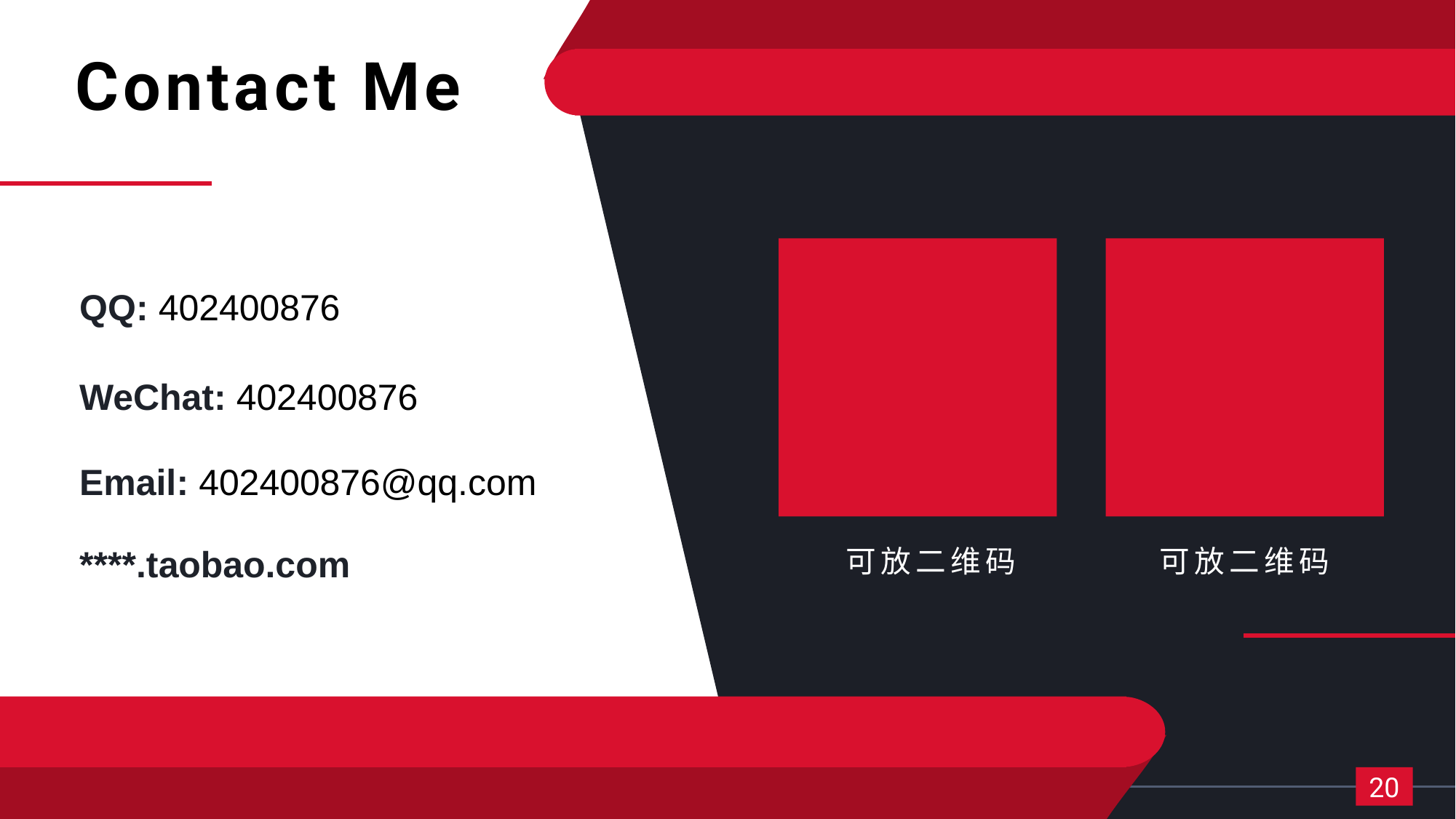

Contact Me

QQ: 402400876

WeChat: 402400876

Email: 402400876@qq.com

****.taobao.com
可放二维码
可放二维码

20